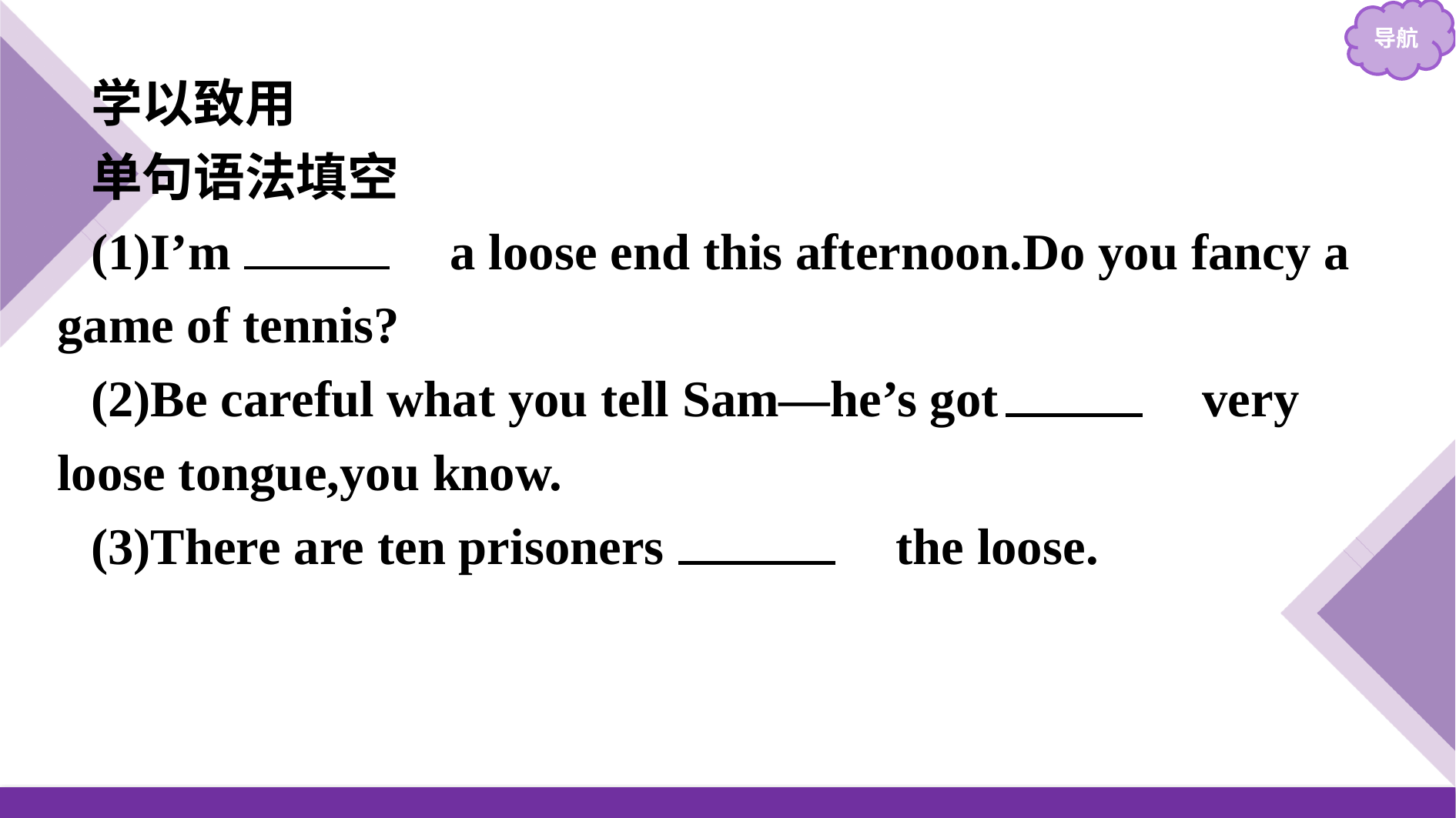

学以致用
单句语法填空
(1)I’m 　at　 a loose end this afternoon.Do you fancy a game of tennis?
(2)Be careful what you tell Sam—he’s got 　a　 very loose tongue,you know.
(3)There are ten prisoners 　on　 the loose.